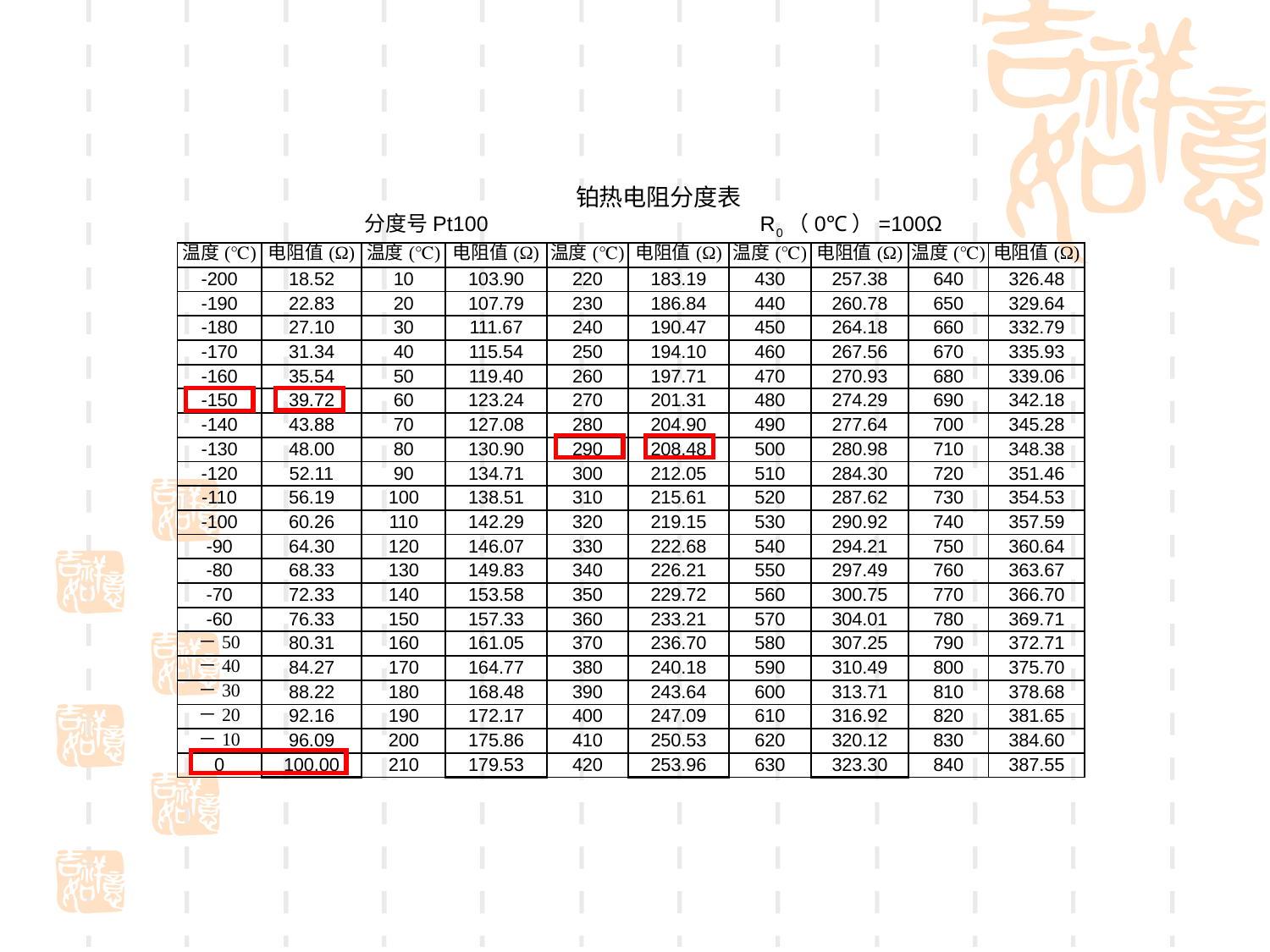

铂热电阻分度表
分度号Pt100                                              R0（0℃）=100Ω
| 温度(℃) | 电阻值(Ω) | 温度(℃) | 电阻值(Ω) | 温度(℃) | 电阻值(Ω) | 温度(℃) | 电阻值(Ω) | 温度(℃) | 电阻值(Ω) |
| --- | --- | --- | --- | --- | --- | --- | --- | --- | --- |
| -200 | 18.52 | 10 | 103.90 | 220 | 183.19 | 430 | 257.38 | 640 | 326.48 |
| -190 | 22.83 | 20 | 107.79 | 230 | 186.84 | 440 | 260.78 | 650 | 329.64 |
| -180 | 27.10 | 30 | 111.67 | 240 | 190.47 | 450 | 264.18 | 660 | 332.79 |
| -170 | 31.34 | 40 | 115.54 | 250 | 194.10 | 460 | 267.56 | 670 | 335.93 |
| -160 | 35.54 | 50 | 119.40 | 260 | 197.71 | 470 | 270.93 | 680 | 339.06 |
| -150 | 39.72 | 60 | 123.24 | 270 | 201.31 | 480 | 274.29 | 690 | 342.18 |
| -140 | 43.88 | 70 | 127.08 | 280 | 204.90 | 490 | 277.64 | 700 | 345.28 |
| -130 | 48.00 | 80 | 130.90 | 290 | 208.48 | 500 | 280.98 | 710 | 348.38 |
| -120 | 52.11 | 90 | 134.71 | 300 | 212.05 | 510 | 284.30 | 720 | 351.46 |
| -110 | 56.19 | 100 | 138.51 | 310 | 215.61 | 520 | 287.62 | 730 | 354.53 |
| -100 | 60.26 | 110 | 142.29 | 320 | 219.15 | 530 | 290.92 | 740 | 357.59 |
| -90 | 64.30 | 120 | 146.07 | 330 | 222.68 | 540 | 294.21 | 750 | 360.64 |
| -80 | 68.33 | 130 | 149.83 | 340 | 226.21 | 550 | 297.49 | 760 | 363.67 |
| -70 | 72.33 | 140 | 153.58 | 350 | 229.72 | 560 | 300.75 | 770 | 366.70 |
| -60 | 76.33 | 150 | 157.33 | 360 | 233.21 | 570 | 304.01 | 780 | 369.71 |
| －50 | 80.31 | 160 | 161.05 | 370 | 236.70 | 580 | 307.25 | 790 | 372.71 |
| －40 | 84.27 | 170 | 164.77 | 380 | 240.18 | 590 | 310.49 | 800 | 375.70 |
| －30 | 88.22 | 180 | 168.48 | 390 | 243.64 | 600 | 313.71 | 810 | 378.68 |
| －20 | 92.16 | 190 | 172.17 | 400 | 247.09 | 610 | 316.92 | 820 | 381.65 |
| －10 | 96.09 | 200 | 175.86 | 410 | 250.53 | 620 | 320.12 | 830 | 384.60 |
| 0 | 100.00 | 210 | 179.53 | 420 | 253.96 | 630 | 323.30 | 840 | 387.55 |

47